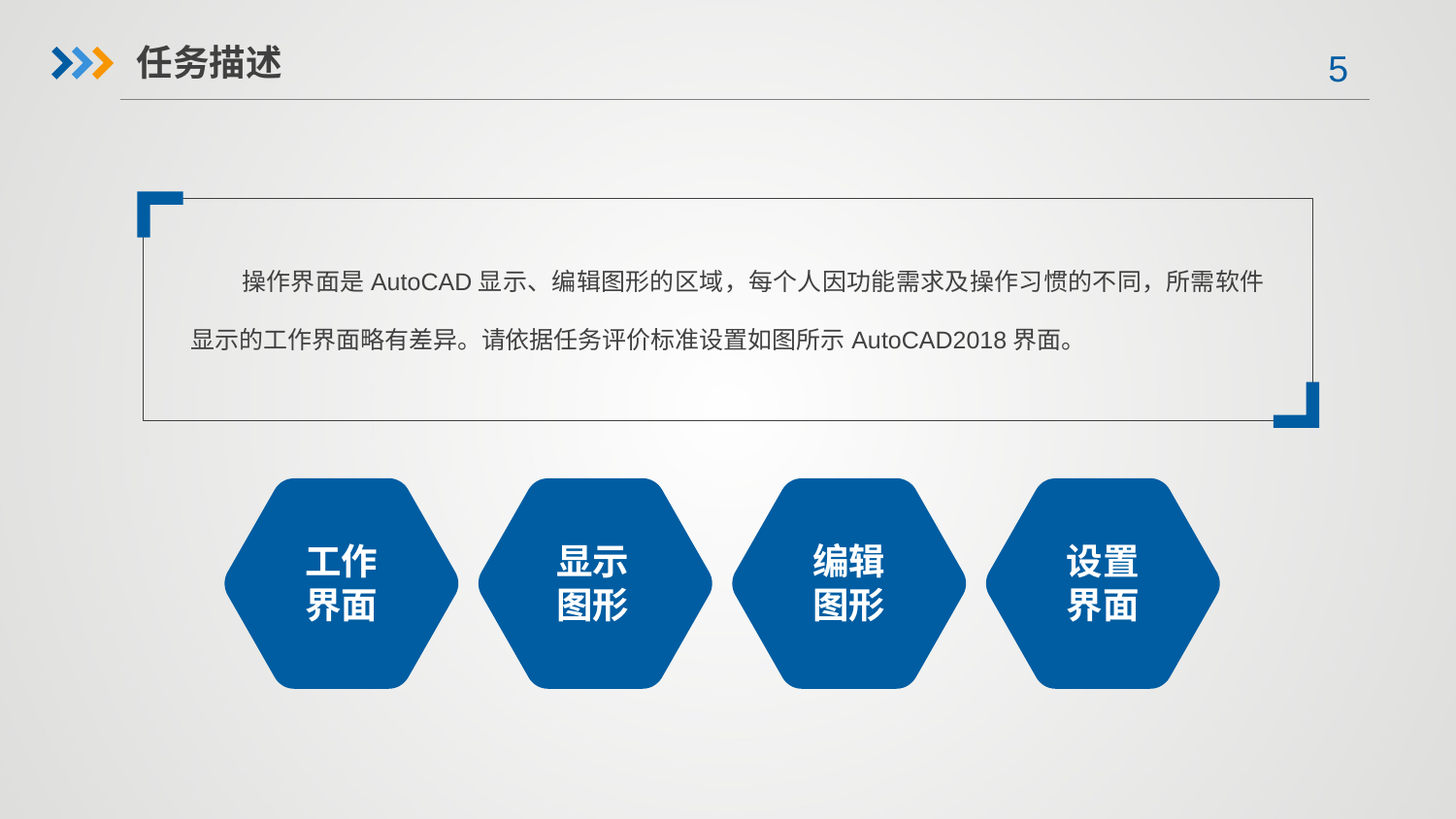

任务描述

        操作界面是AutoCAD显示、编辑图形的区域，每个人因功能需求及操作习惯的不同，所需软件显示的工作界面略有差异。请依据任务评价标准设置如图所示AutoCAD2018界面。

工作
界面
显示
图形
编辑
图形
设置
界面